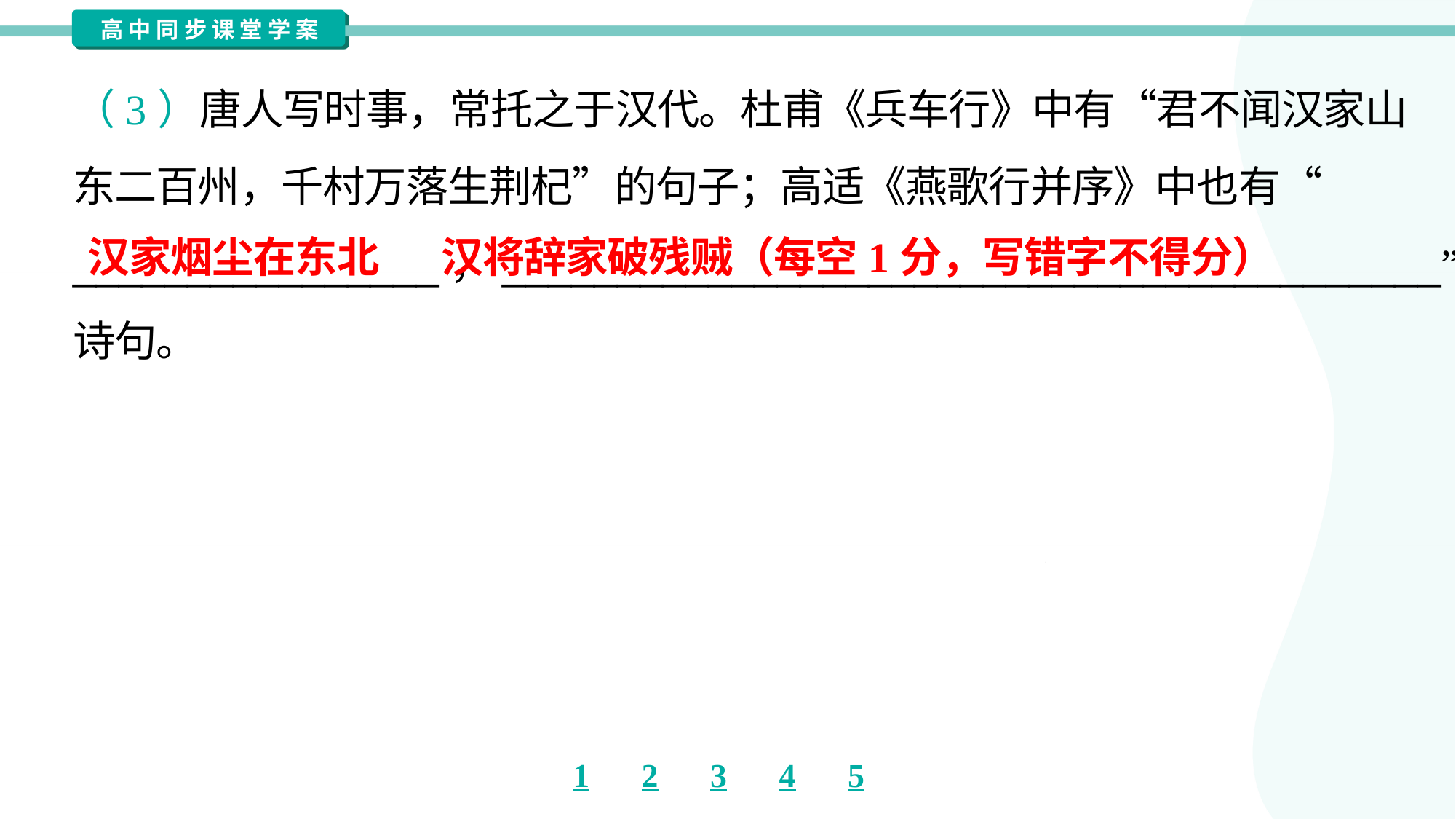

（3）唐人写时事，常托之于汉代。杜甫《兵车行》中有“君不闻汉家山
东二百州，千村万落生荆杞”的句子；高适《燕歌行并序》中也有“
________________，_________________________________________”的
诗句。
汉家烟尘在东北
汉将辞家破残贼（每空1分，写错字不得分）